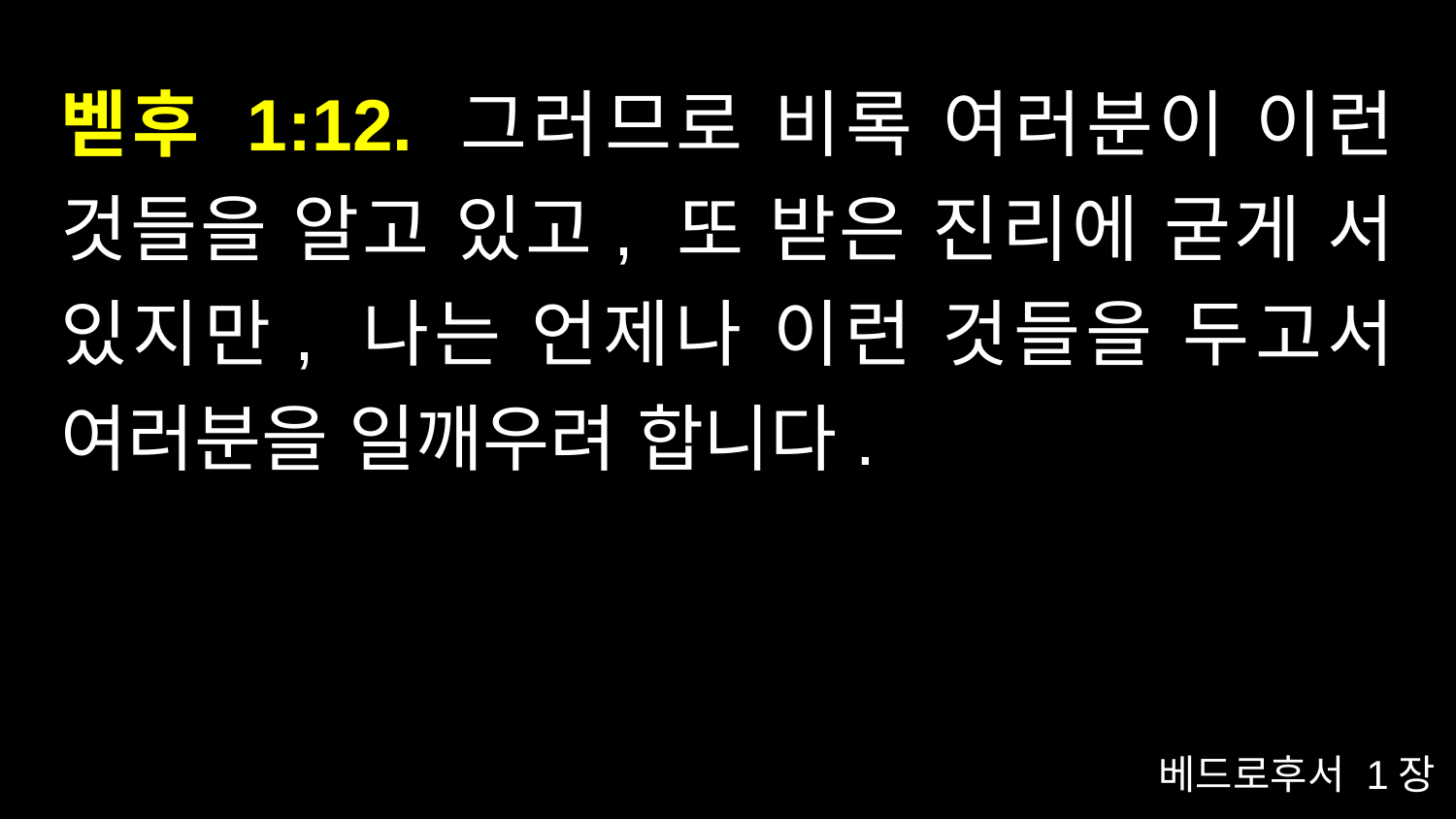

# 벧후 1:12. 그러므로 비록 여러분이 이런 것들을 알고 있고, 또 받은 진리에 굳게 서 있지만, 나는 언제나 이런 것들을 두고서 여러분을 일깨우려 합니다.
베드로후서 1장